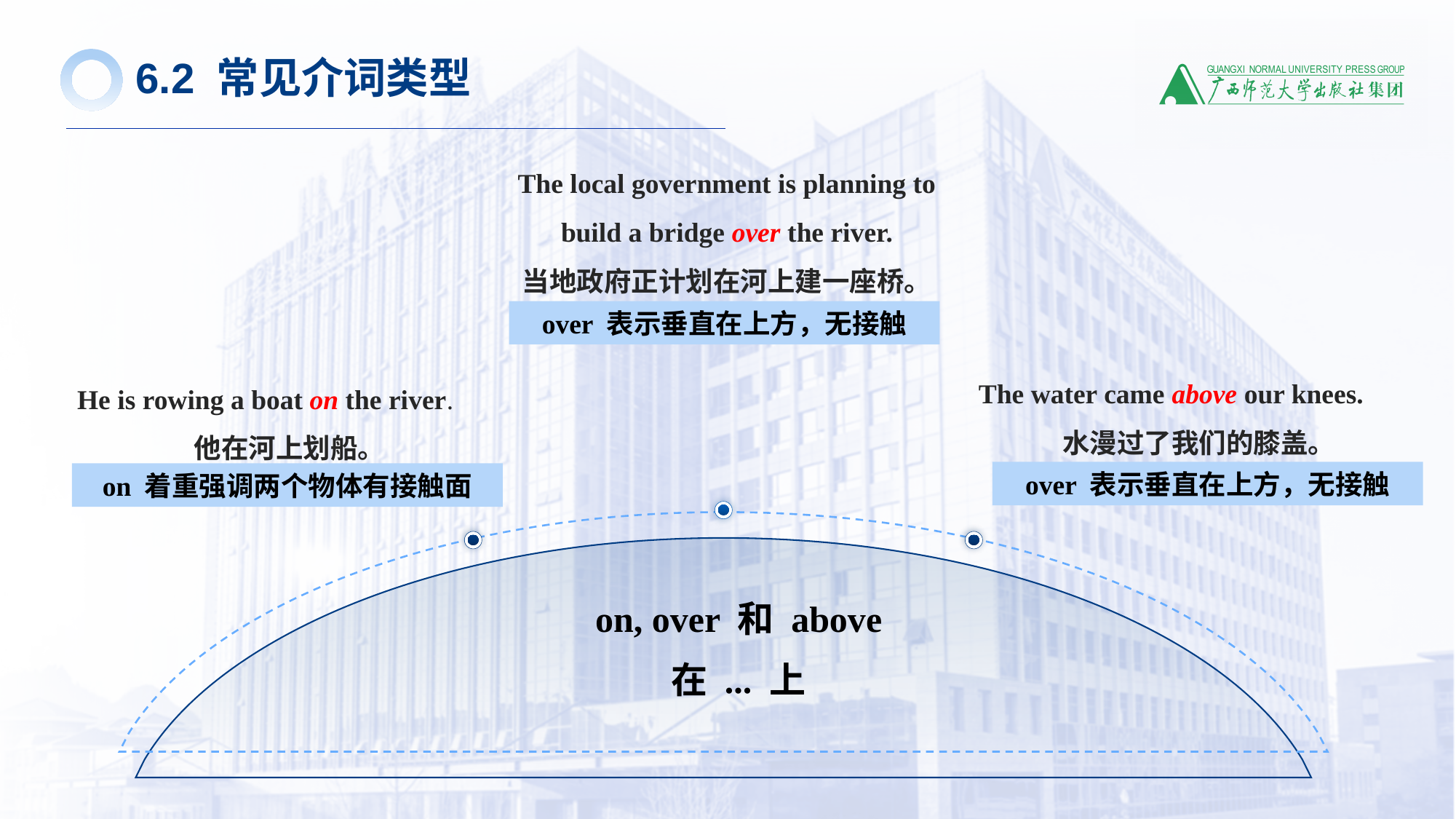

6.2 常见介词类型

The local government is planning to build a bridge over the river.
当地政府正计划在河上建一座桥。
over 表示垂直在上方，无接触
The water came above our knees.
水漫过了我们的膝盖。
He is rowing a boat on the river.
他在河上划船。
over 表示垂直在上方，无接触
on 着重强调两个物体有接触面

on, over 和 above
在 ... 上